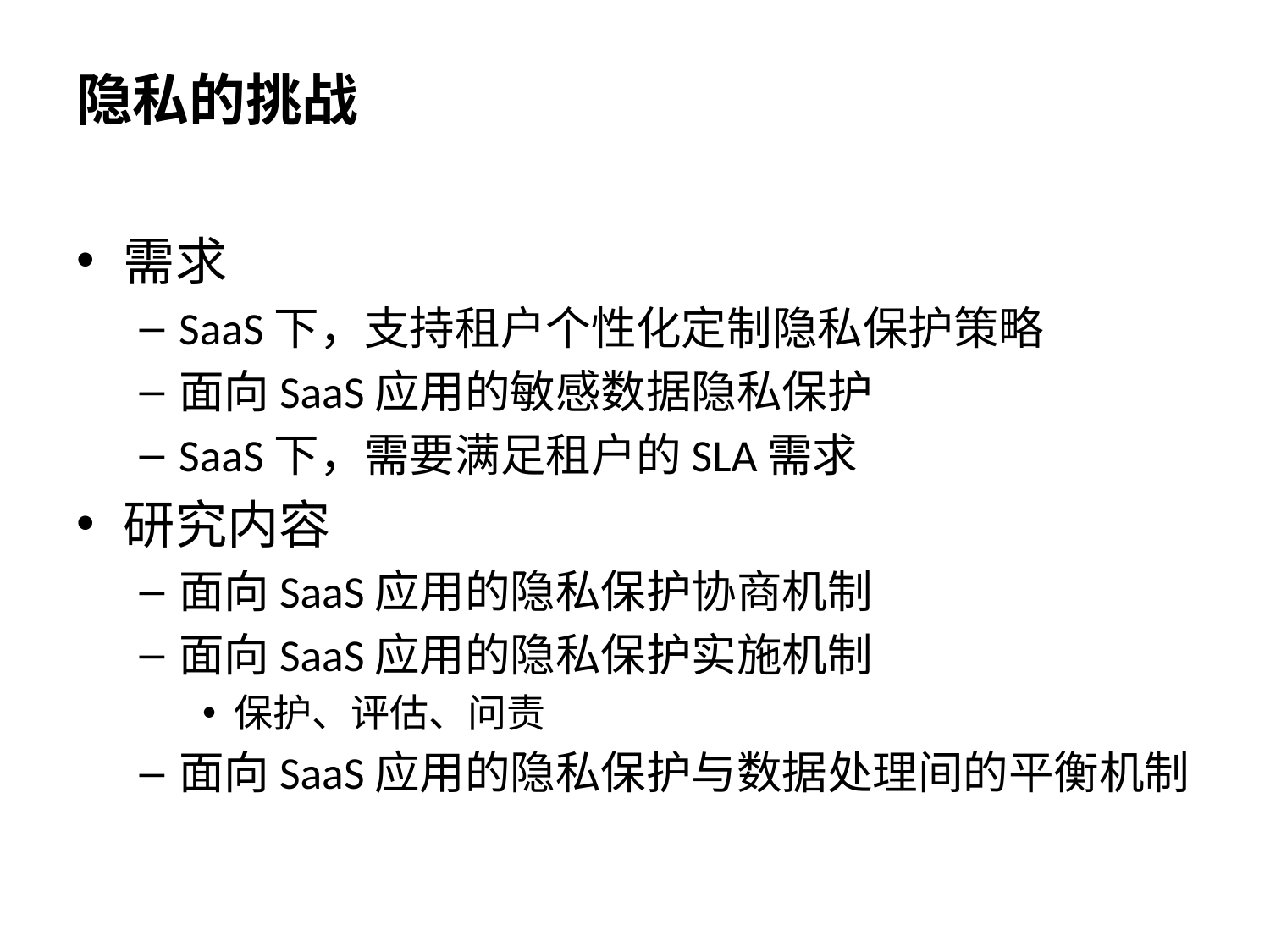

# 隐私的挑战
需求
SaaS下，支持租户个性化定制隐私保护策略
面向SaaS应用的敏感数据隐私保护
SaaS下，需要满足租户的SLA需求
研究内容
面向SaaS应用的隐私保护协商机制
面向SaaS应用的隐私保护实施机制
保护、评估、问责
面向SaaS应用的隐私保护与数据处理间的平衡机制